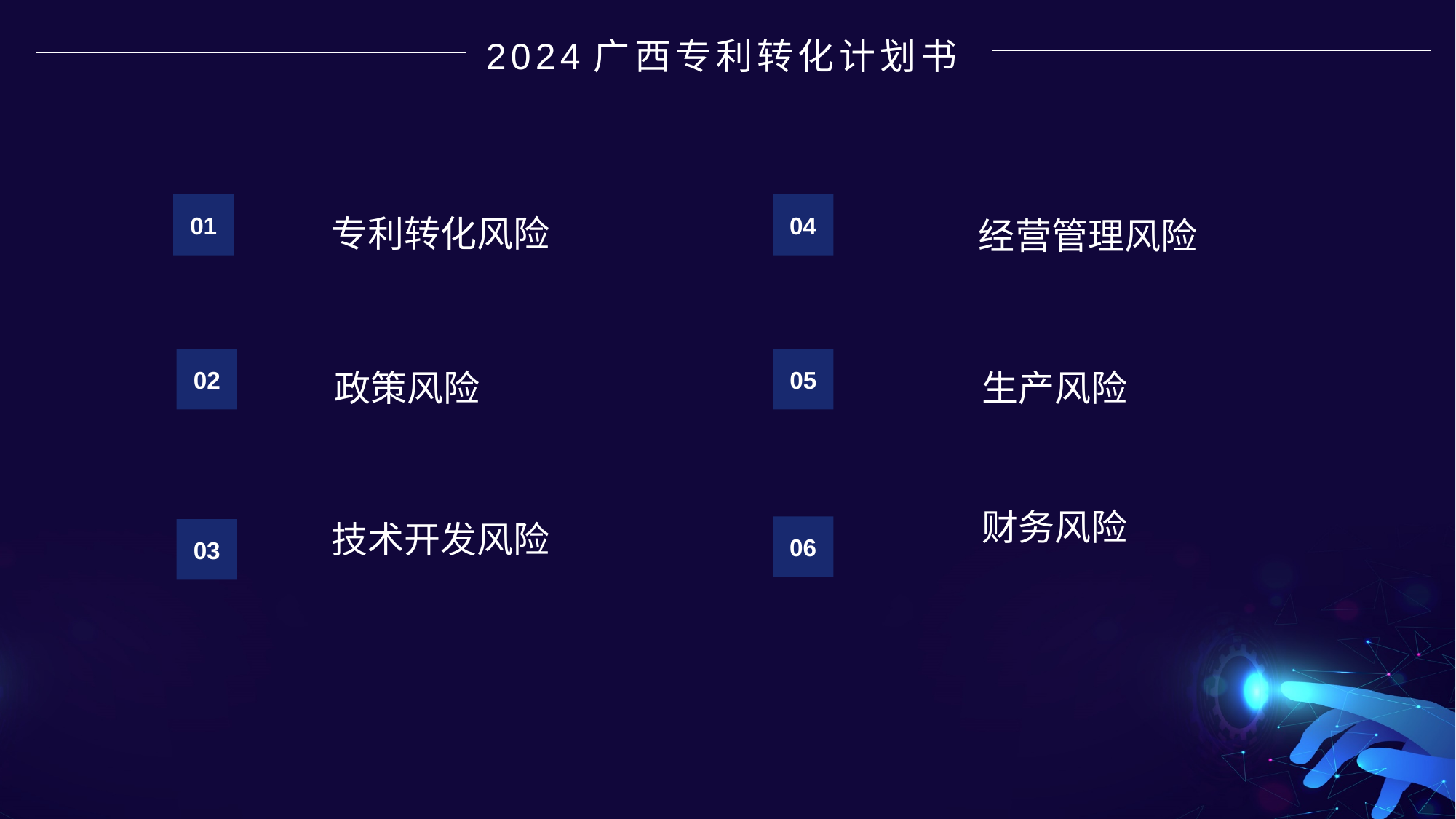

2024广西专利转化计划书
01
04
专利转化风险
经营管理风险
02
05
政策风险
生产风险
财务风险
技术开发风险
06
03